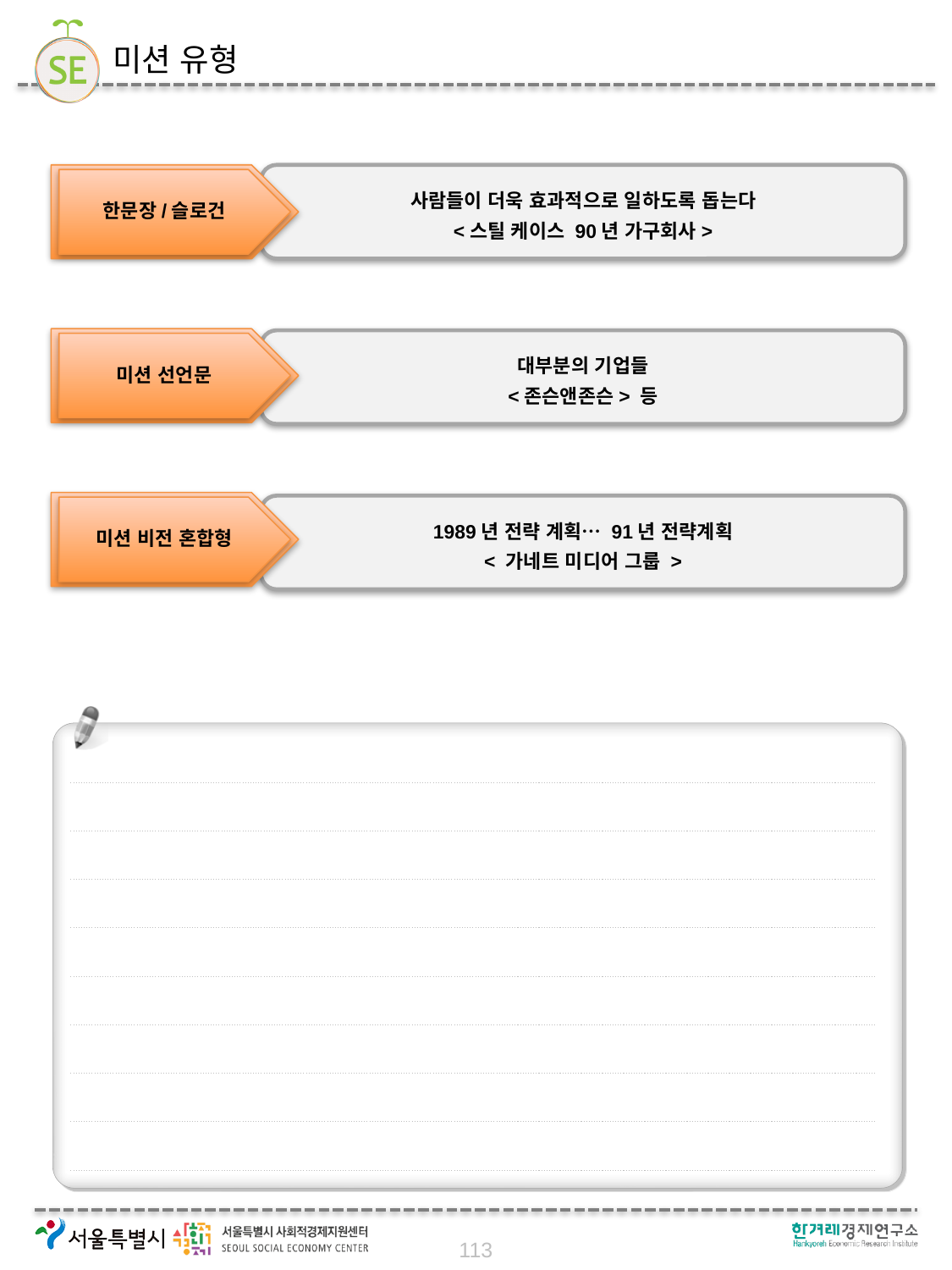

# 미션 유형

한문장/슬로건

사람들이 더욱 효과적으로 일하도록 돕는다
<스틸 케이스 90년 가구회사>

미션 선언문

대부분의 기업들
<존슨앤존슨> 등

미션 비전 혼합형

1989년 전략 계획… 91년 전략계획
< 가네트 미디어 그룹 >
113